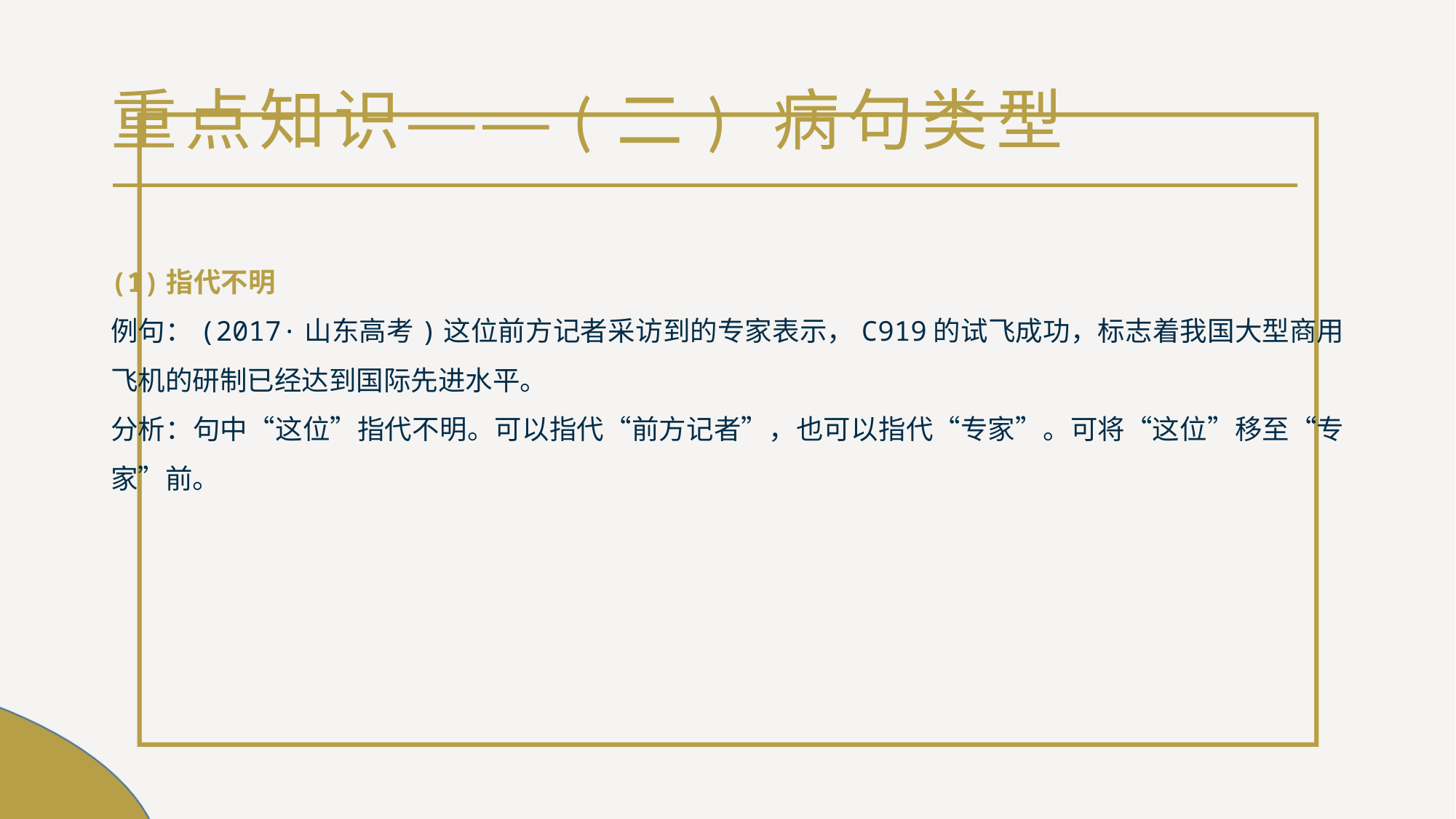

# 重点知识——(二) 病句类型
(1)指代不明
例句：(2017·山东高考)这位前方记者采访到的专家表示，C919的试飞成功，标志着我国大型商用飞机的研制已经达到国际先进水平。
分析：句中“这位”指代不明。可以指代“前方记者”，也可以指代“专家”。可将“这位”移至“专家”前。